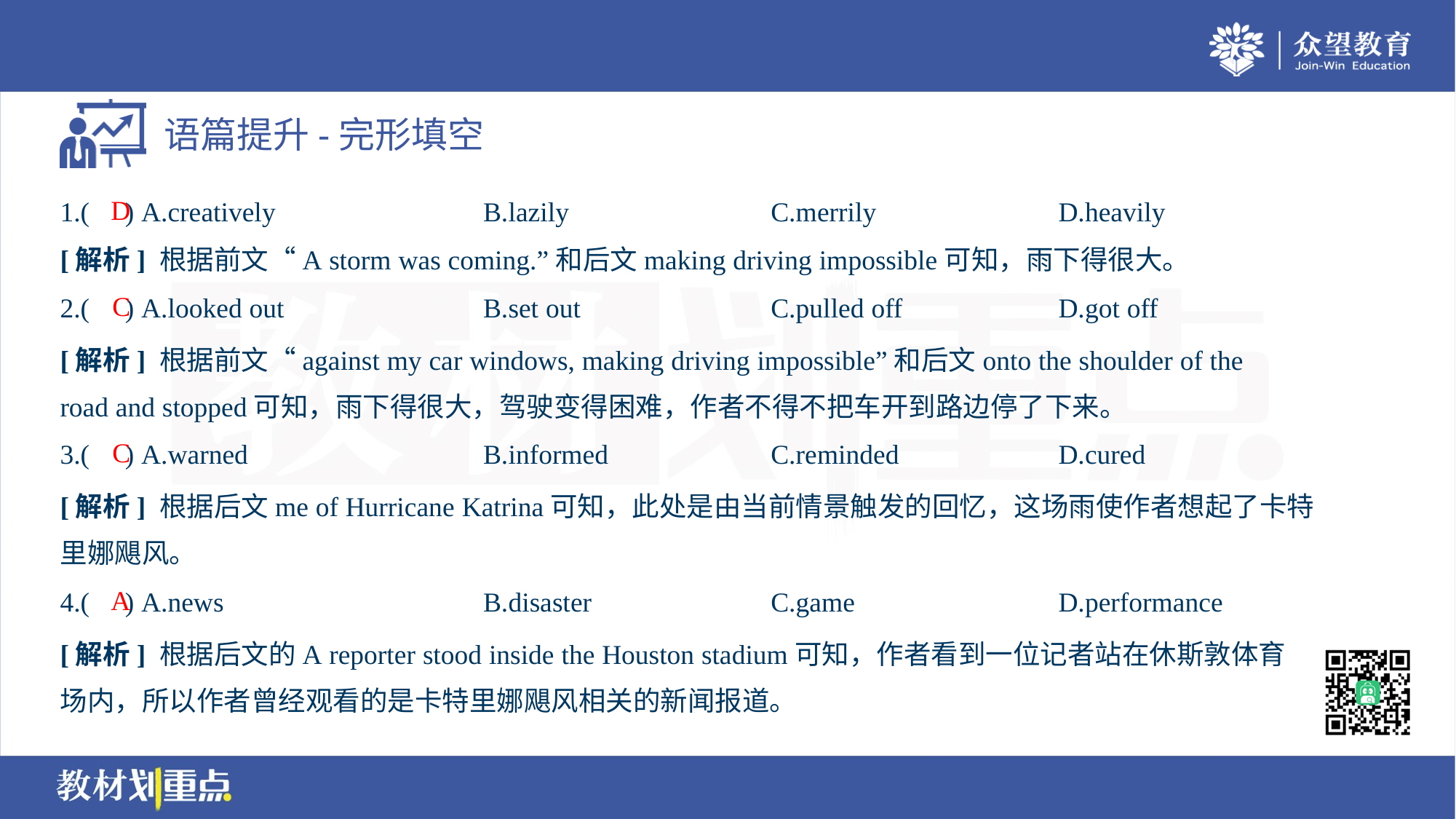

D
1.(     ) A.creatively	B.lazily	C.merrily	D.heavily
[解析] 根据前文“A storm was coming.”和后文making driving impossible可知，雨下得很大。
C
2.(     ) A.looked out	B.set out	C.pulled off	D.got off
[解析] 根据前文“against my car windows, making driving impossible”和后文onto the shoulder of the
road and stopped可知，雨下得很大，驾驶变得困难，作者不得不把车开到路边停了下来。
C
3.(     ) A.warned	B.informed	C.reminded	D.cured
[解析] 根据后文me of Hurricane Katrina可知，此处是由当前情景触发的回忆，这场雨使作者想起了卡特
里娜飓风。
A
4.(     ) A.news	B.disaster	C.game	D.performance
[解析] 根据后文的A reporter stood inside the Houston stadium可知，作者看到一位记者站在休斯敦体育
场内，所以作者曾经观看的是卡特里娜飓风相关的新闻报道。